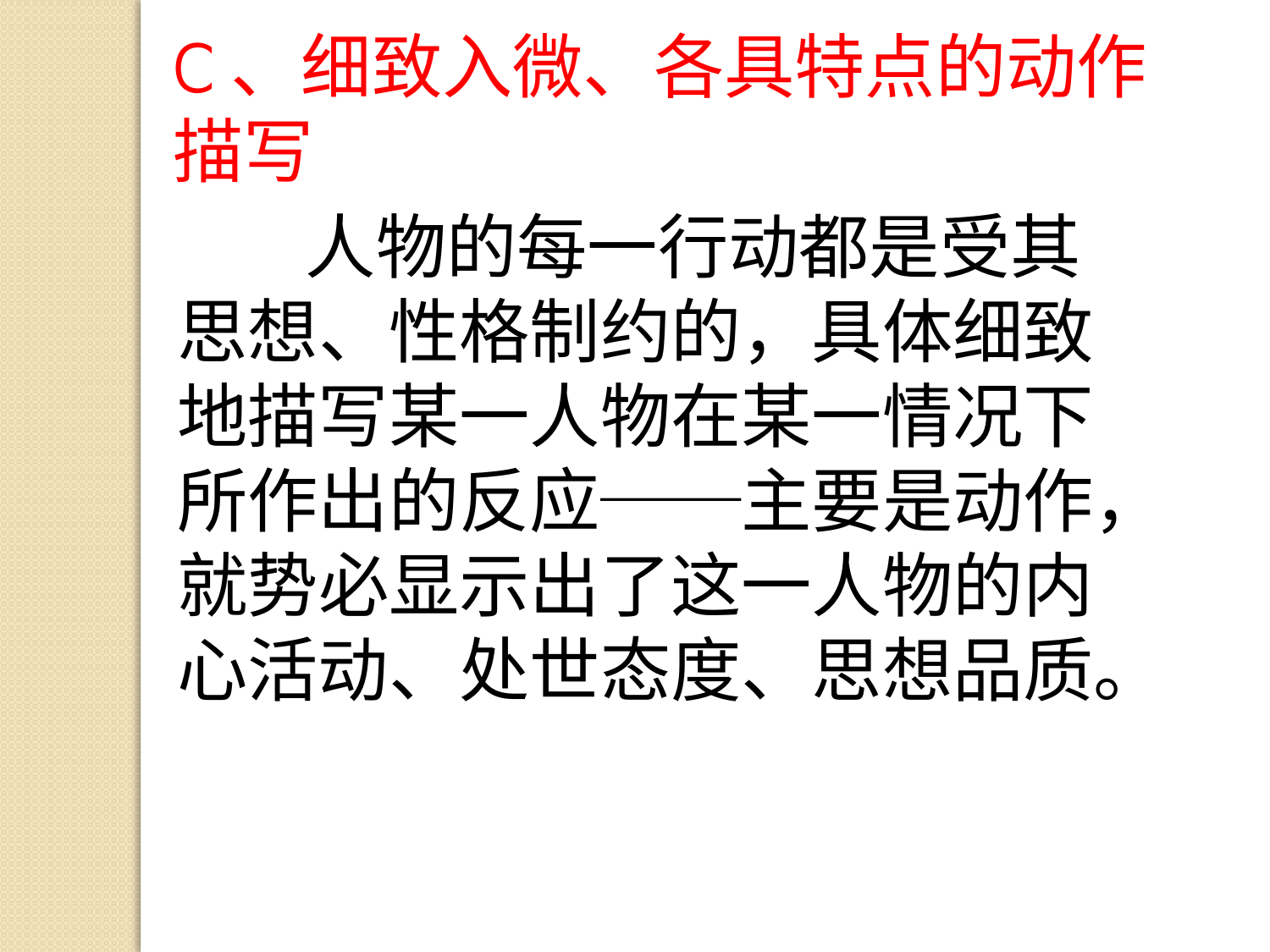

C、细致入微、各具特点的动作描写
       人物的每一行动都是受其思想、性格制约的，具体细致地描写某一人物在某一情况下所作出的反应──主要是动作，就势必显示出了这一人物的内心活动、处世态度、思想品质。